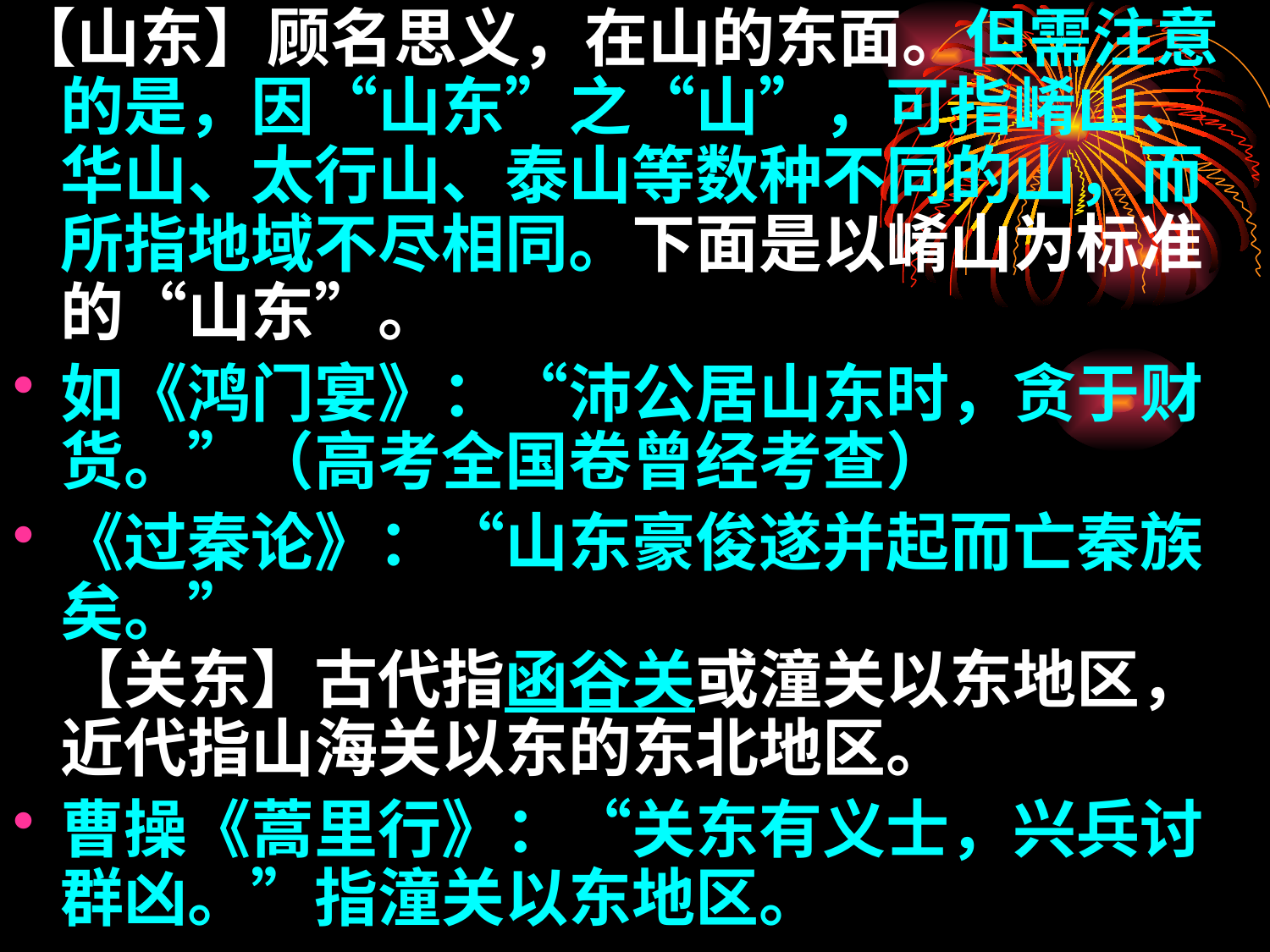

【山东】顾名思义，在山的东面。但需注意的是，因“山东”之“山”，可指崤山、华山、太行山、泰山等数种不同的山，而所指地域不尽相同。下面是以崤山为标准的“山东”。
如《鸿门宴》：“沛公居山东时，贪于财货。”（高考全国卷曾经考查）
《过秦论》：“山东豪俊遂并起而亡秦族矣。”
【关东】古代指函谷关或潼关以东地区，近代指山海关以东的东北地区。
曹操《蒿里行》：“关东有义士，兴兵讨群凶。”指潼关以东地区。